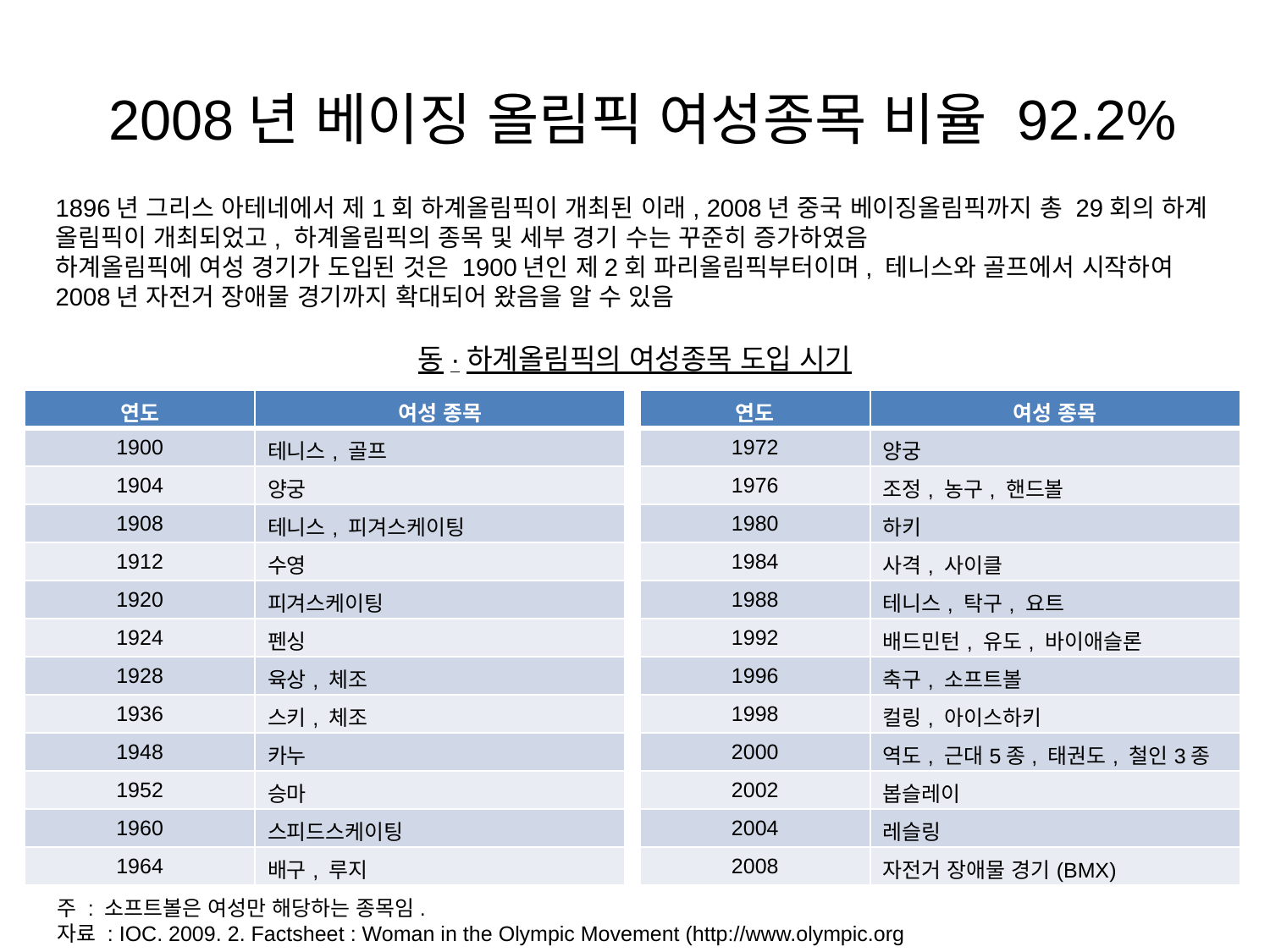

# 2008년 베이징 올림픽 여성종목 비율 92.2%
1896년 그리스 아테네에서 제1회 하계올림픽이 개최된 이래, 2008년 중국 베이징올림픽까지 총 29회의 하계 올림픽이 개최되었고, 하계올림픽의 종목 및 세부 경기 수는 꾸준히 증가하였음
하계올림픽에 여성 경기가 도입된 것은 1900년인 제2회 파리올림픽부터이며, 테니스와 골프에서 시작하여 2008년 자전거 장애물 경기까지 확대되어 왔음을 알 수 있음
동·하계올림픽의 여성종목 도입 시기
| 연도 | 여성 종목 |
| --- | --- |
| 1900 | 테니스, 골프 |
| 1904 | 양궁 |
| 1908 | 테니스, 피겨스케이팅 |
| 1912 | 수영 |
| 1920 | 피겨스케이팅 |
| 1924 | 펜싱 |
| 1928 | 육상, 체조 |
| 1936 | 스키, 체조 |
| 1948 | 카누 |
| 1952 | 승마 |
| 1960 | 스피드스케이팅 |
| 1964 | 배구, 루지 |
| 연도 | 여성 종목 |
| --- | --- |
| 1972 | 양궁 |
| 1976 | 조정, 농구, 핸드볼 |
| 1980 | 하키 |
| 1984 | 사격, 사이클 |
| 1988 | 테니스, 탁구, 요트 |
| 1992 | 배드민턴, 유도, 바이애슬론 |
| 1996 | 축구, 소프트볼 |
| 1998 | 컬링, 아이스하키 |
| 2000 | 역도, 근대5종, 태권도, 철인3종 |
| 2002 | 봅슬레이 |
| 2004 | 레슬링 |
| 2008 | 자전거 장애물 경기(BMX) |
주 : 소프트볼은 여성만 해당하는 종목임.
자료 : IOC. 2009. 2. Factsheet : Woman in the Olympic Movement (http://www.olympic.org